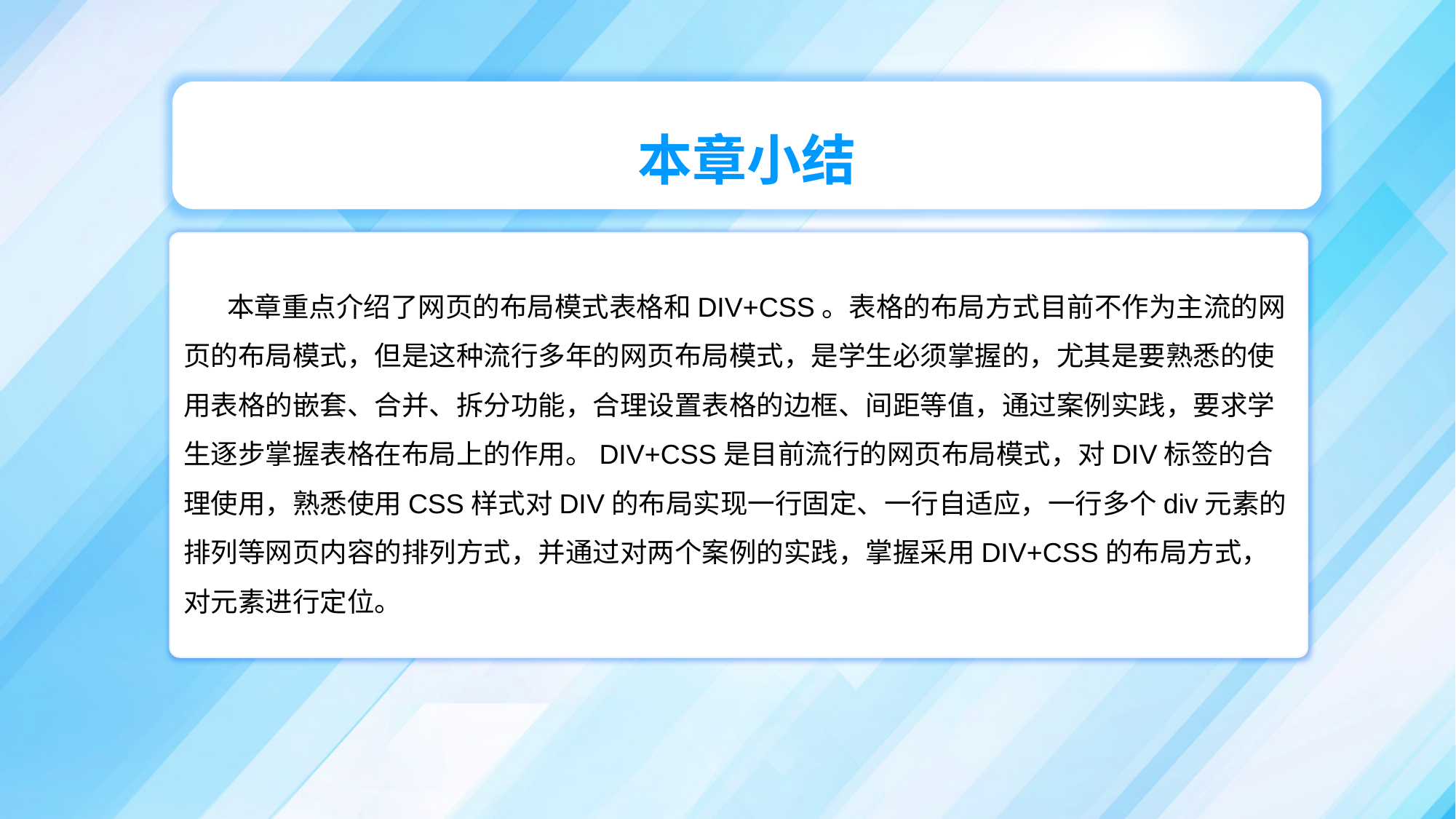

本章重点介绍了网页的布局模式表格和DIV+CSS。表格的布局方式目前不作为主流的网页的布局模式，但是这种流行多年的网页布局模式，是学生必须掌握的，尤其是要熟悉的使用表格的嵌套、合并、拆分功能，合理设置表格的边框、间距等值，通过案例实践，要求学生逐步掌握表格在布局上的作用。DIV+CSS是目前流行的网页布局模式，对DIV标签的合理使用，熟悉使用CSS样式对DIV的布局实现一行固定、一行自适应，一行多个div元素的排列等网页内容的排列方式，并通过对两个案例的实践，掌握采用DIV+CSS的布局方式，对元素进行定位。